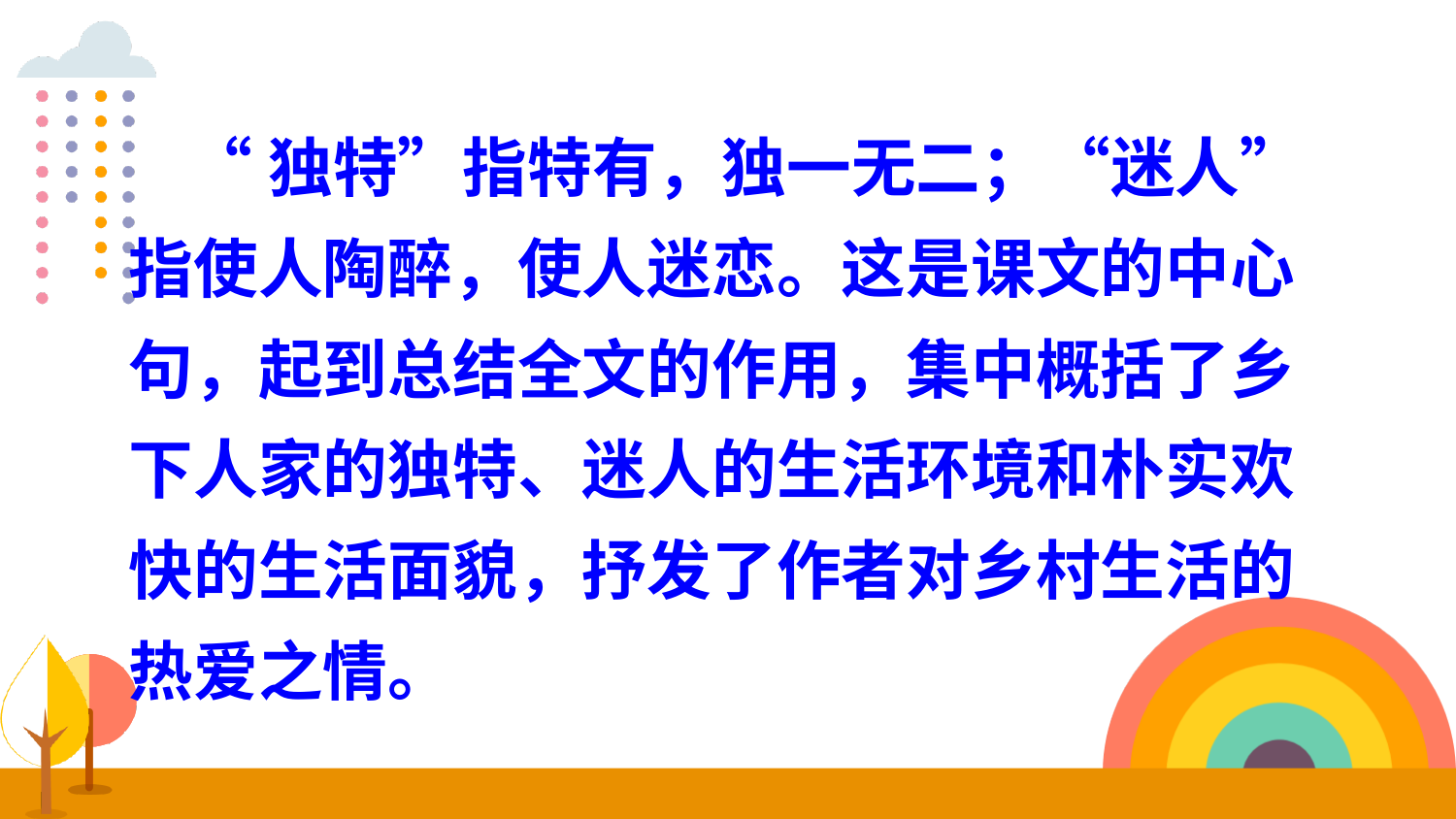

“独特”指特有，独一无二；“迷人”指使人陶醉，使人迷恋。这是课文的中心句，起到总结全文的作用，集中概括了乡下人家的独特、迷人的生活环境和朴实欢快的生活面貌，抒发了作者对乡村生活的热爱之情。